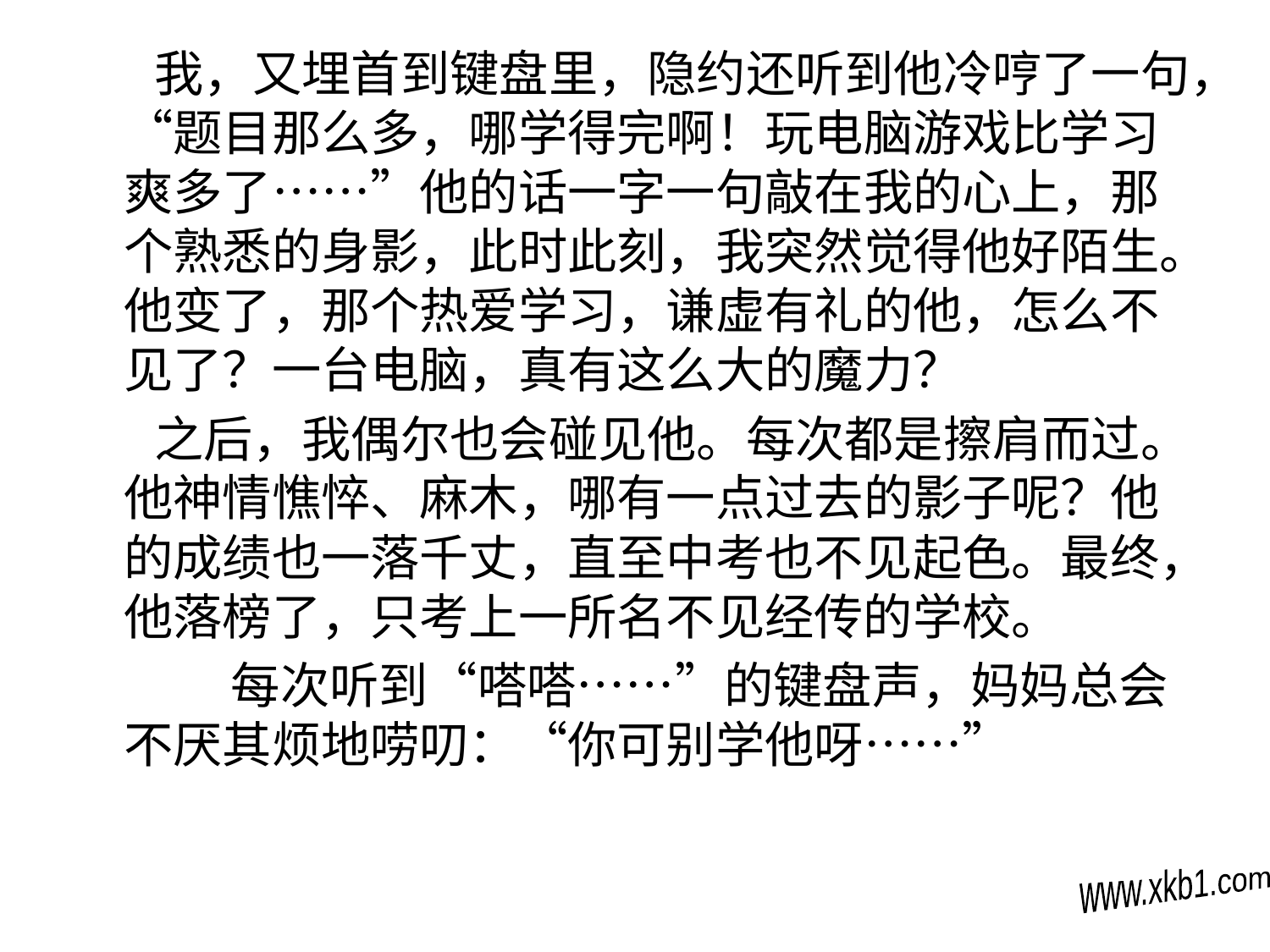

我，又埋首到键盘里，隐约还听到他冷哼了一句，“题目那么多，哪学得完啊！玩电脑游戏比学习爽多了……”他的话一字一句敲在我的心上，那个熟悉的身影，此时此刻，我突然觉得他好陌生。他变了，那个热爱学习，谦虚有礼的他，怎么不见了？一台电脑，真有这么大的魔力？
      之后，我偶尔也会碰见他。每次都是擦肩而过。他神情憔悴、麻木，哪有一点过去的影子呢？他的成绩也一落千丈，直至中考也不见起色。最终，他落榜了，只考上一所名不见经传的学校。
             每次听到“嗒嗒……”的键盘声，妈妈总会不厌其烦地唠叨：“你可别学他呀……”

#
www.xkb1.com